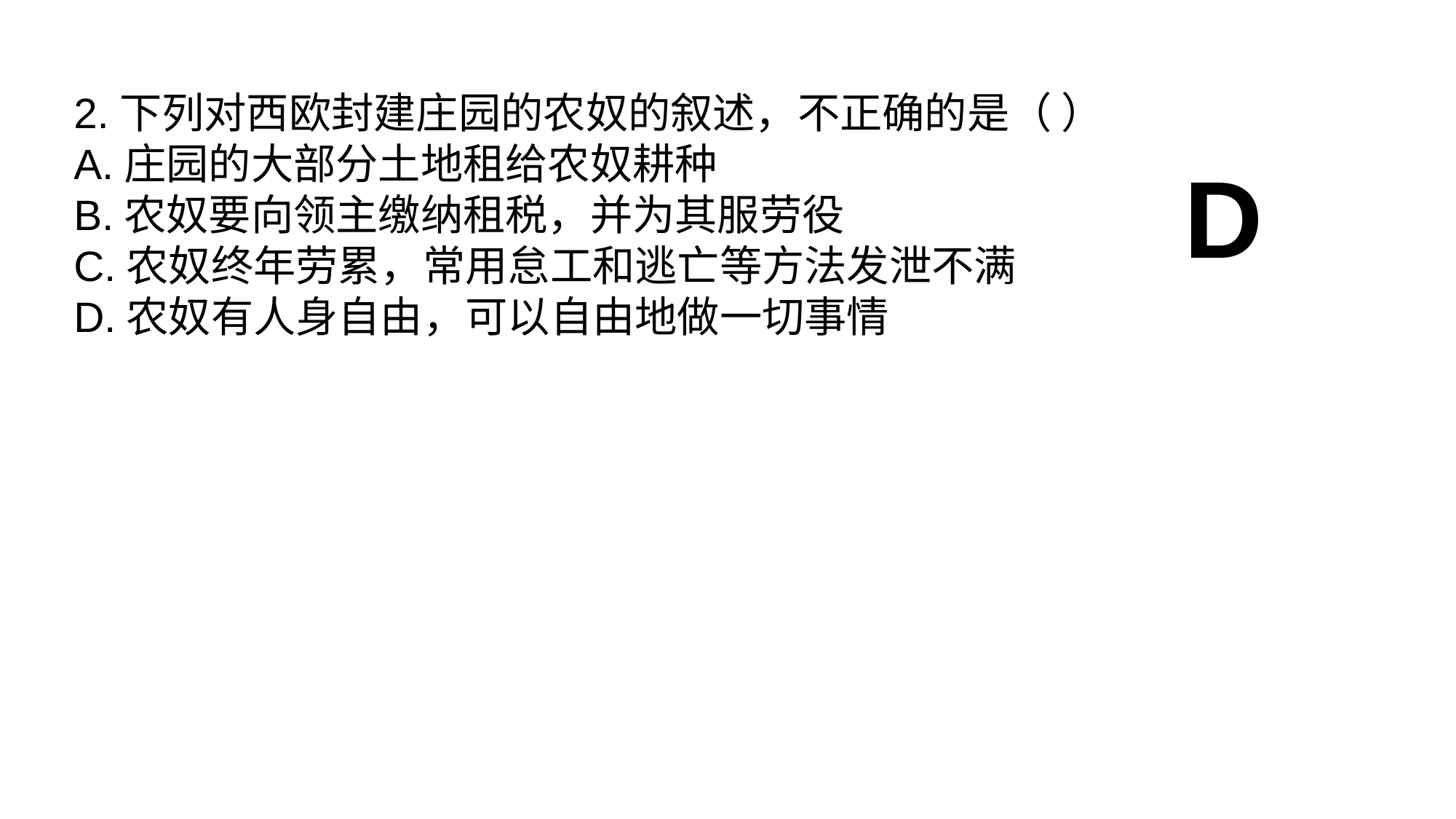

2.下列对西欧封建庄园的农奴的叙述，不正确的是（ ）
A.庄园的大部分土地租给农奴耕种
B.农奴要向领主缴纳租税，并为其服劳役
C.农奴终年劳累，常用怠工和逃亡等方法发泄不满
D.农奴有人身自由，可以自由地做一切事情
D